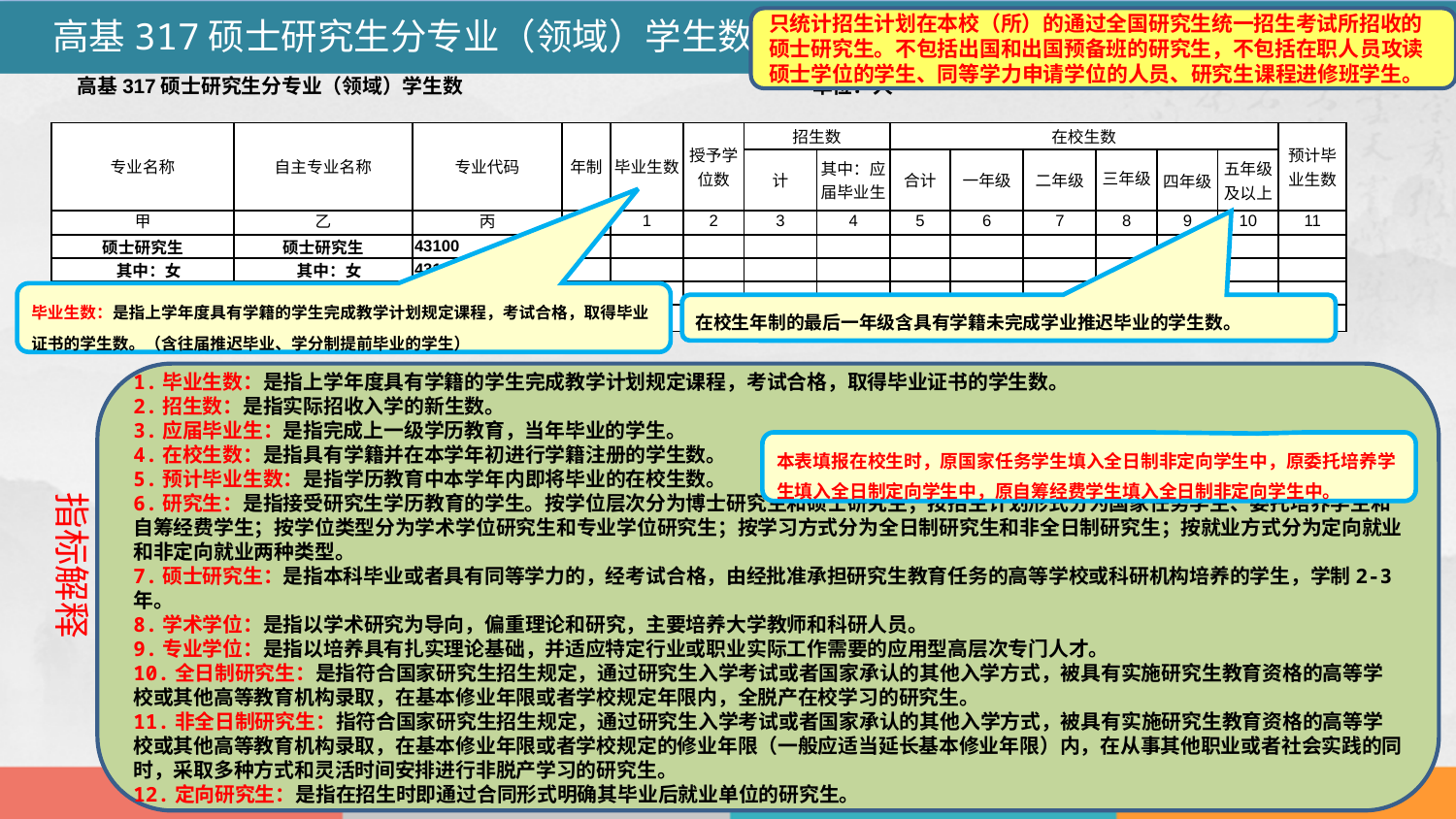

高基317硕士研究生分专业（领域）学生数
只统计招生计划在本校（所）的通过全国研究生统一招生考试所招收的硕士研究生。不包括出国和出国预备班的研究生，不包括在职人员攻读硕士学位的学生、同等学力申请学位的人员、研究生课程进修班学生。
高基317硕士研究生分专业（领域）学生数                                                                            单位：人

| 专业名称 | 自主专业名称 | 专业代码 | 年制 | 毕业生数 | 授予学位数 | 招生数 |  | 在校生数 |  |  |  |  |  | 预计毕业生数 |
| --- | --- | --- | --- | --- | --- | --- | --- | --- | --- | --- | --- | --- | --- | --- |
|  |  |  |  |  |  | 计 | 其中：应届毕业生 | 合计 | 一年级 | 二年级 | 三年级 | 四年级 | 五年级及以上 |  |
| 甲 | 乙 | 丙 | 丁 | 1 | 2 | 3 | 4 | 5 | 6 | 7 | 8 | 9 | 10 | 11 |
| 硕士研究生 | 硕士研究生 | 43100 |  |  |  |  |  |  |  |  |  |  |  |  |
| 其中：女 | 其中：女 | 431002 |  |  |  |  |  |  |  |  |  |  |  |  |
|  |  |  |  |  |  |  |  |  |  |  |  |  |  |  |
|  |  |  |  |  |  |  |  |  |  |  |  |  |  |  |
毕业生数：是指上学年度具有学籍的学生完成教学计划规定课程，考试合格，取得毕业证书的学生数。（含往届推迟毕业、学分制提前毕业的学生）
在校生年制的最后一年级含具有学籍未完成学业推迟毕业的学生数。

1.毕业生数：是指上学年度具有学籍的学生完成教学计划规定课程，考试合格，取得毕业证书的学生数。
2.招生数：是指实际招收入学的新生数。
3.应届毕业生：是指完成上一级学历教育，当年毕业的学生。
4.在校生数：是指具有学籍并在本学年初进行学籍注册的学生数。
5.预计毕业生数：是指学历教育中本学年内即将毕业的在校生数。
6.研究生：是指接受研究生学历教育的学生。按学位层次分为博士研究生和硕士研究生；按招生计划形式分为国家任务学生、委托培养学生和自筹经费学生；按学位类型分为学术学位研究生和专业学位研究生；按学习方式分为全日制研究生和非全日制研究生；按就业方式分为定向就业和非定向就业两种类型。
7.硕士研究生：是指本科毕业或者具有同等学力的，经考试合格，由经批准承担研究生教育任务的高等学校或科研机构培养的学生，学制2-3年。
8.学术学位：是指以学术研究为导向，偏重理论和研究，主要培养大学教师和科研人员。
9.专业学位：是指以培养具有扎实理论基础，并适应特定行业或职业实际工作需要的应用型高层次专门人才。
10.全日制研究生：是指符合国家研究生招生规定，通过研究生入学考试或者国家承认的其他入学方式，被具有实施研究生教育资格的高等学校或其他高等教育机构录取，在基本修业年限或者学校规定年限内，全脱产在校学习的研究生。
11.非全日制研究生：指符合国家研究生招生规定，通过研究生入学考试或者国家承认的其他入学方式，被具有实施研究生教育资格的高等学校或其他高等教育机构录取，在基本修业年限或者学校规定的修业年限（一般应适当延长基本修业年限）内，在从事其他职业或者社会实践的同时，采取多种方式和灵活时间安排进行非脱产学习的研究生。
12.定向研究生：是指在招生时即通过合同形式明确其毕业后就业单位的研究生。
本表填报在校生时，原国家任务学生填入全日制非定向学生中，原委托培养学生填入全日制定向学生中，原自筹经费学生填入全日制非定向学生中。
指标解释